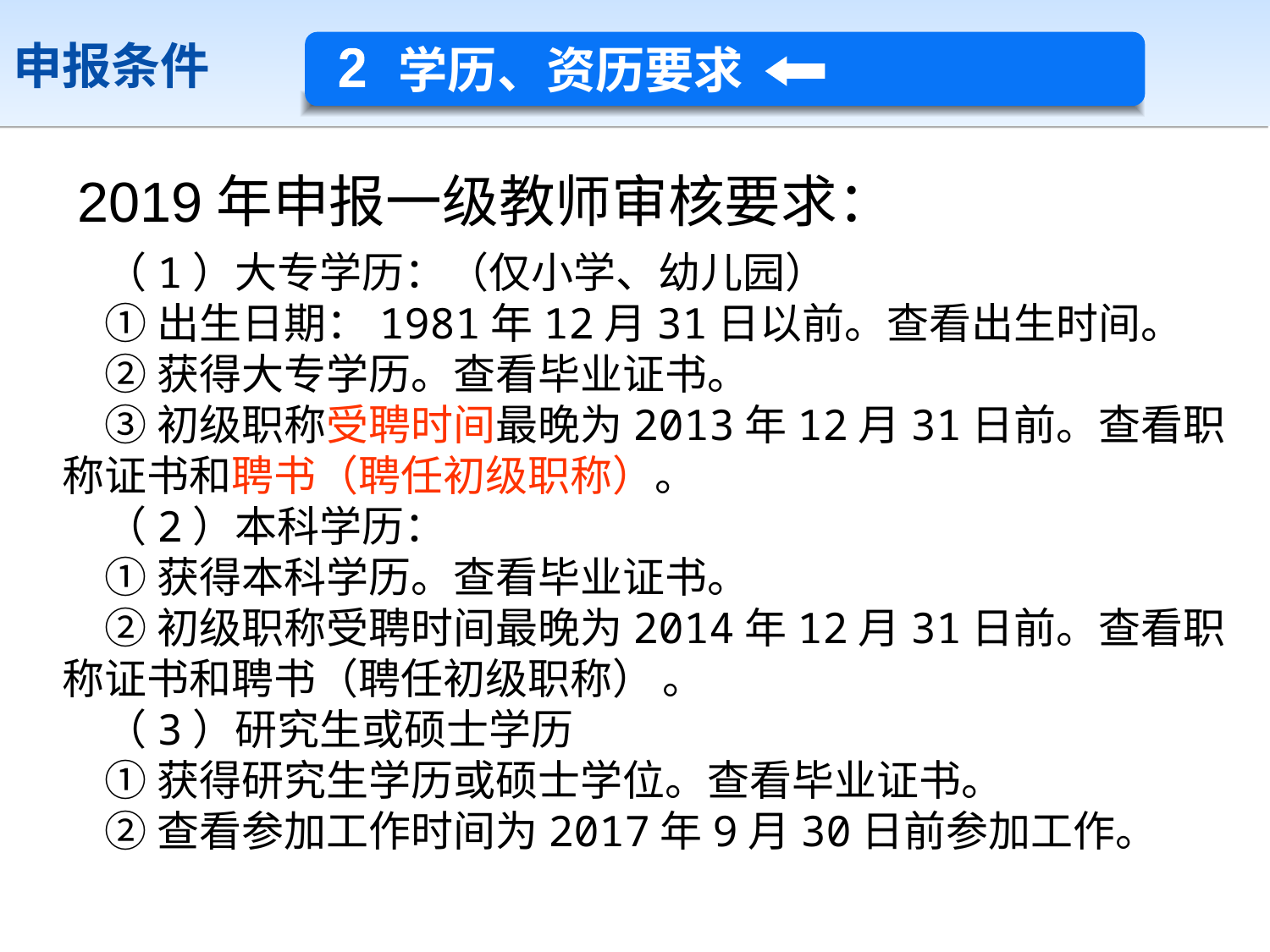

申报条件

学历、资历要求
2

2019年申报一级教师审核要求：

（1）大专学历：（仅小学、幼儿园）
①出生日期：1981年12月31日以前。查看出生时间。
②获得大专学历。查看毕业证书。
③初级职称受聘时间最晚为2013年12月31日前。查看职称证书和聘书（聘任初级职称）。
（2）本科学历：
①获得本科学历。查看毕业证书。
②初级职称受聘时间最晚为2014年12月31日前。查看职称证书和聘书（聘任初级职称） 。
（3）研究生或硕士学历
①获得研究生学历或硕士学位。查看毕业证书。
②查看参加工作时间为2017年9月30日前参加工作。